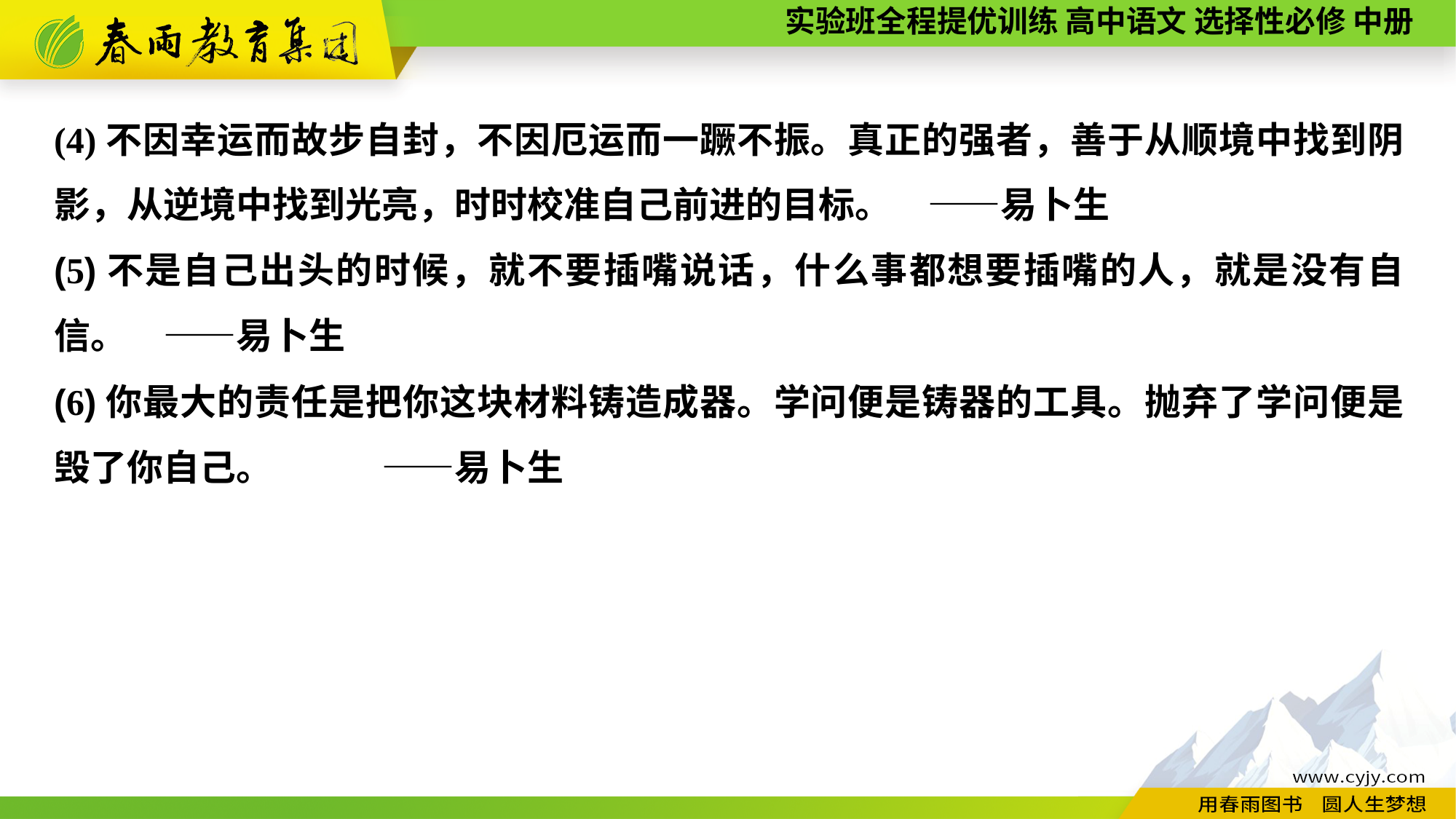

(4)不因幸运而故步自封，不因厄运而一蹶不振。真正的强者，善于从顺境中找到阴影，从逆境中找到光亮，时时校准自己前进的目标。	——易卜生
(5)不是自己出头的时候，就不要插嘴说话，什么事都想要插嘴的人，就是没有自信。	——易卜生
(6)你最大的责任是把你这块材料铸造成器。学问便是铸器的工具。抛弃了学问便是毁了你自己。	——易卜生